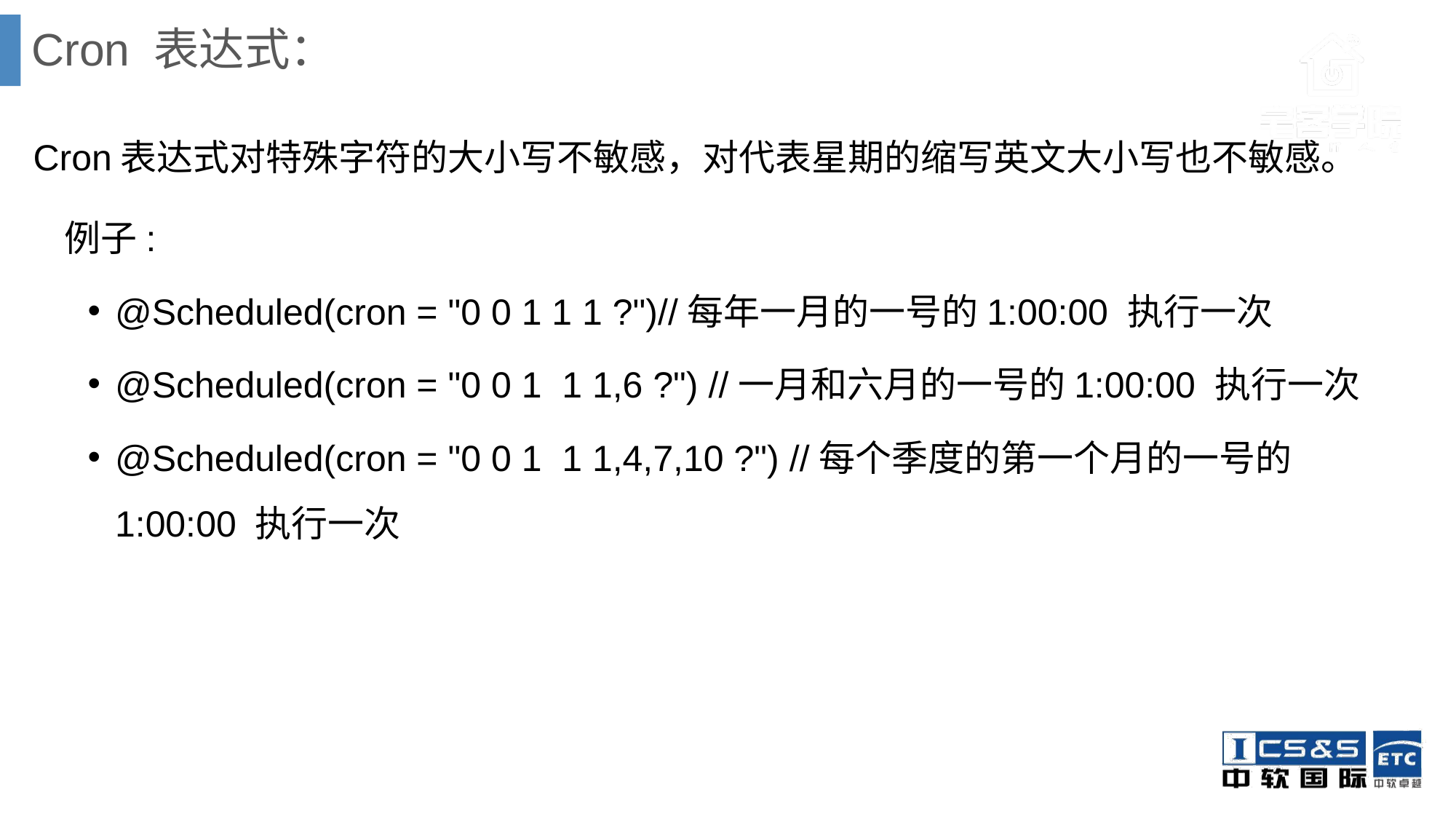

# Cron 表达式：
Cron表达式对特殊字符的大小写不敏感，对代表星期的缩写英文大小写也不敏感。
    例子:
@Scheduled(cron = "0 0 1 1 1 ?")//每年一月的一号的1:00:00 执行一次
@Scheduled(cron = "0 0 1  1 1,6 ?") //一月和六月的一号的1:00:00 执行一次
@Scheduled(cron = "0 0 1  1 1,4,7,10 ?") //每个季度的第一个月的一号的1:00:00 执行一次